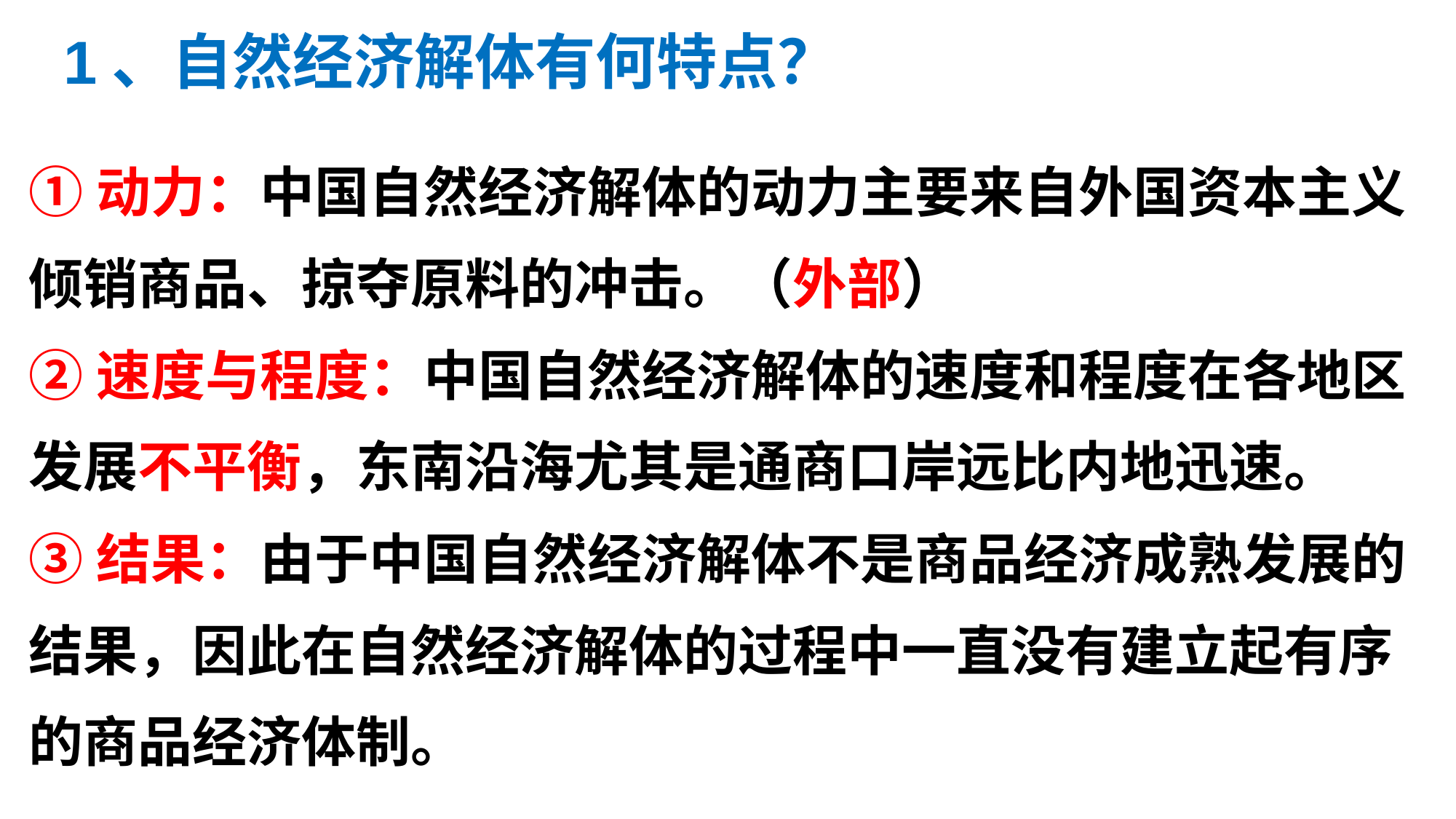

1、自然经济解体有何特点？
①动力：中国自然经济解体的动力主要来自外国资本主义倾销商品、掠夺原料的冲击。（外部）
②速度与程度：中国自然经济解体的速度和程度在各地区发展不平衡，东南沿海尤其是通商口岸远比内地迅速。
③结果：由于中国自然经济解体不是商品经济成熟发展的结果，因此在自然经济解体的过程中一直没有建立起有序的商品经济体制。
，